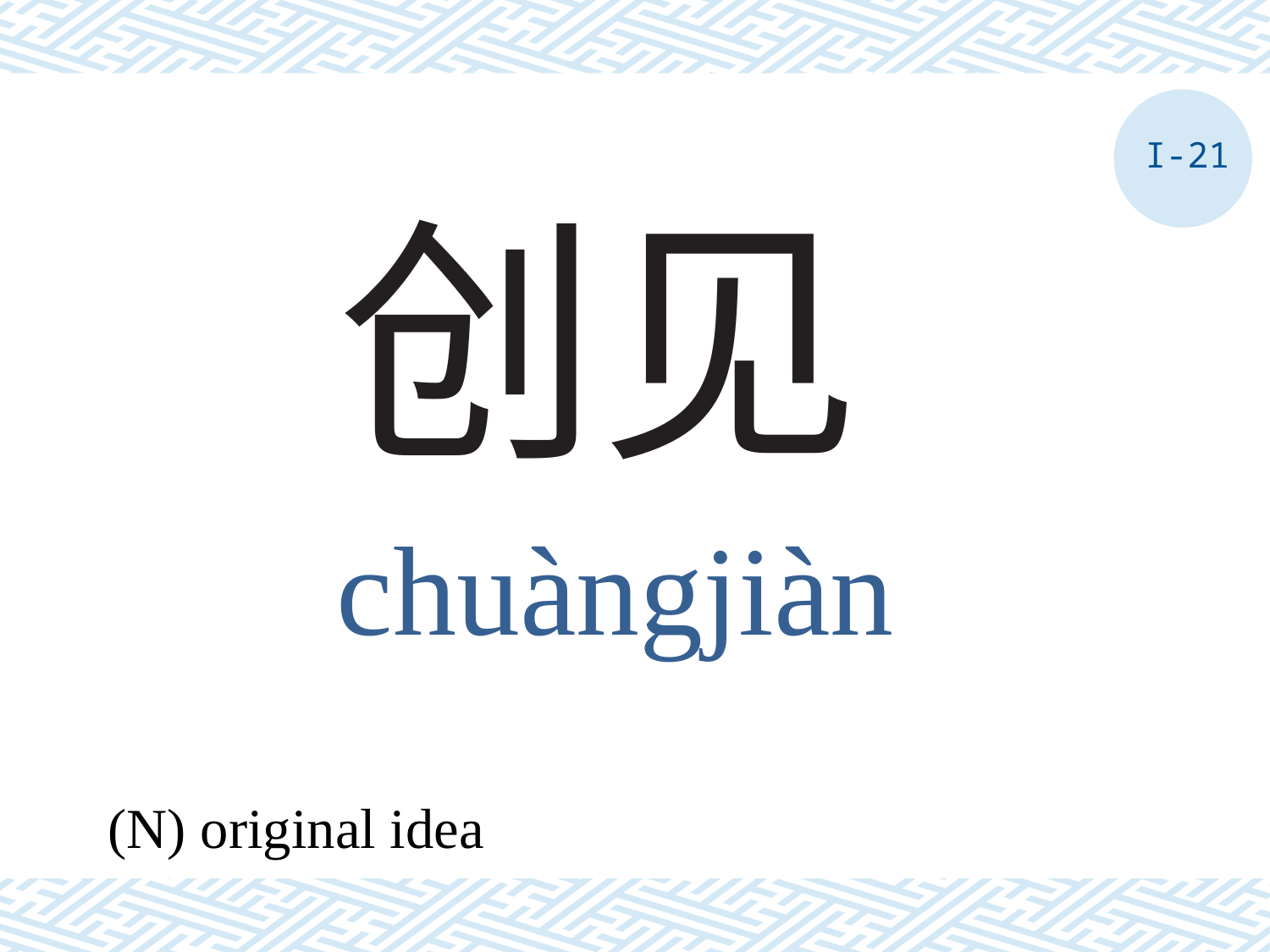

I-21

# 创见
chuàngjiàn
(N) original idea